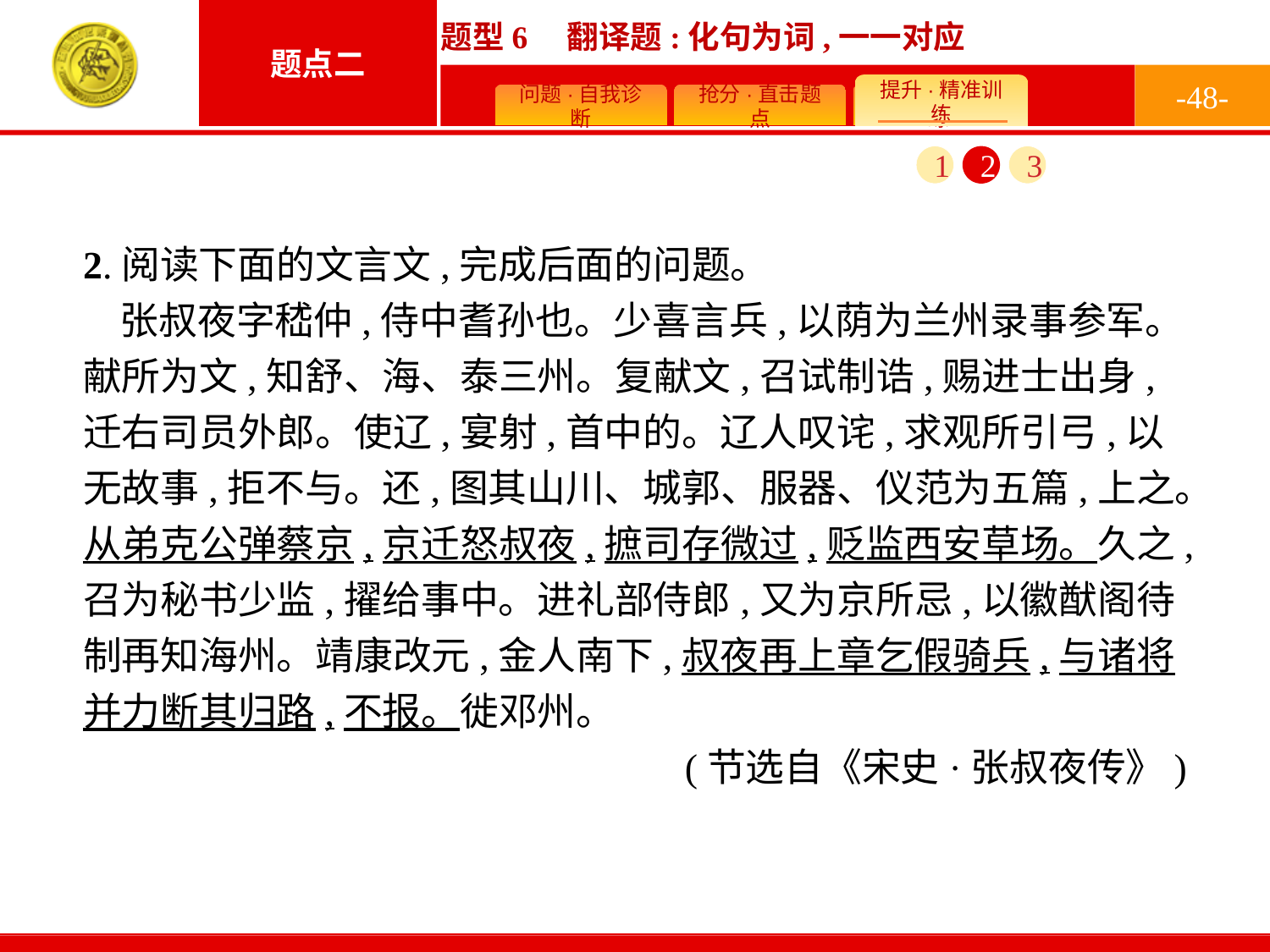

-48-
1
2
3
2.阅读下面的文言文,完成后面的问题。
张叔夜字嵇仲,侍中耆孙也。少喜言兵,以荫为兰州录事参军。献所为文,知舒、海、泰三州。复献文,召试制诰,赐进士出身,迁右司员外郎。使辽,宴射,首中的。辽人叹诧,求观所引弓,以无故事,拒不与。还,图其山川、城郭、服器、仪范为五篇,上之。从弟克公弹蔡京,京迁怒叔夜,摭司存微过,贬监西安草场。久之,召为秘书少监,擢给事中。进礼部侍郎,又为京所忌,以徽猷阁待制再知海州。靖康改元,金人南下,叔夜再上章乞假骑兵,与诸将并力断其归路,不报。徙邓州。
(节选自《宋史·张叔夜传》)